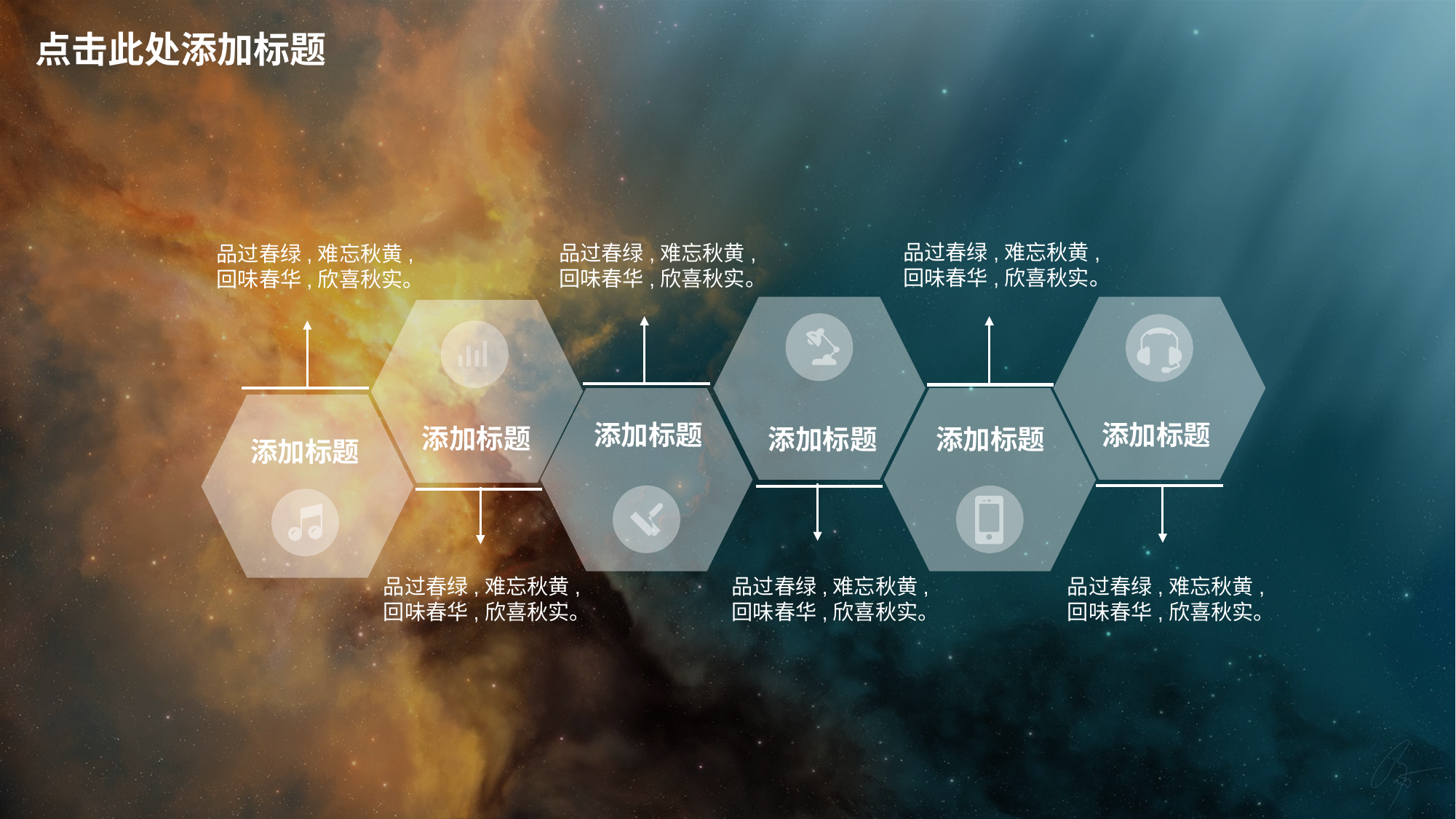

点击此处添加标题
品过春绿,难忘秋黄,回味春华,欣喜秋实。
品过春绿,难忘秋黄,回味春华,欣喜秋实。
品过春绿,难忘秋黄,回味春华,欣喜秋实。

添加标题
添加标题
添加标题
添加标题
添加标题
添加标题

品过春绿,难忘秋黄,回味春华,欣喜秋实。
品过春绿,难忘秋黄,回味春华,欣喜秋实。
品过春绿,难忘秋黄,回味春华,欣喜秋实。